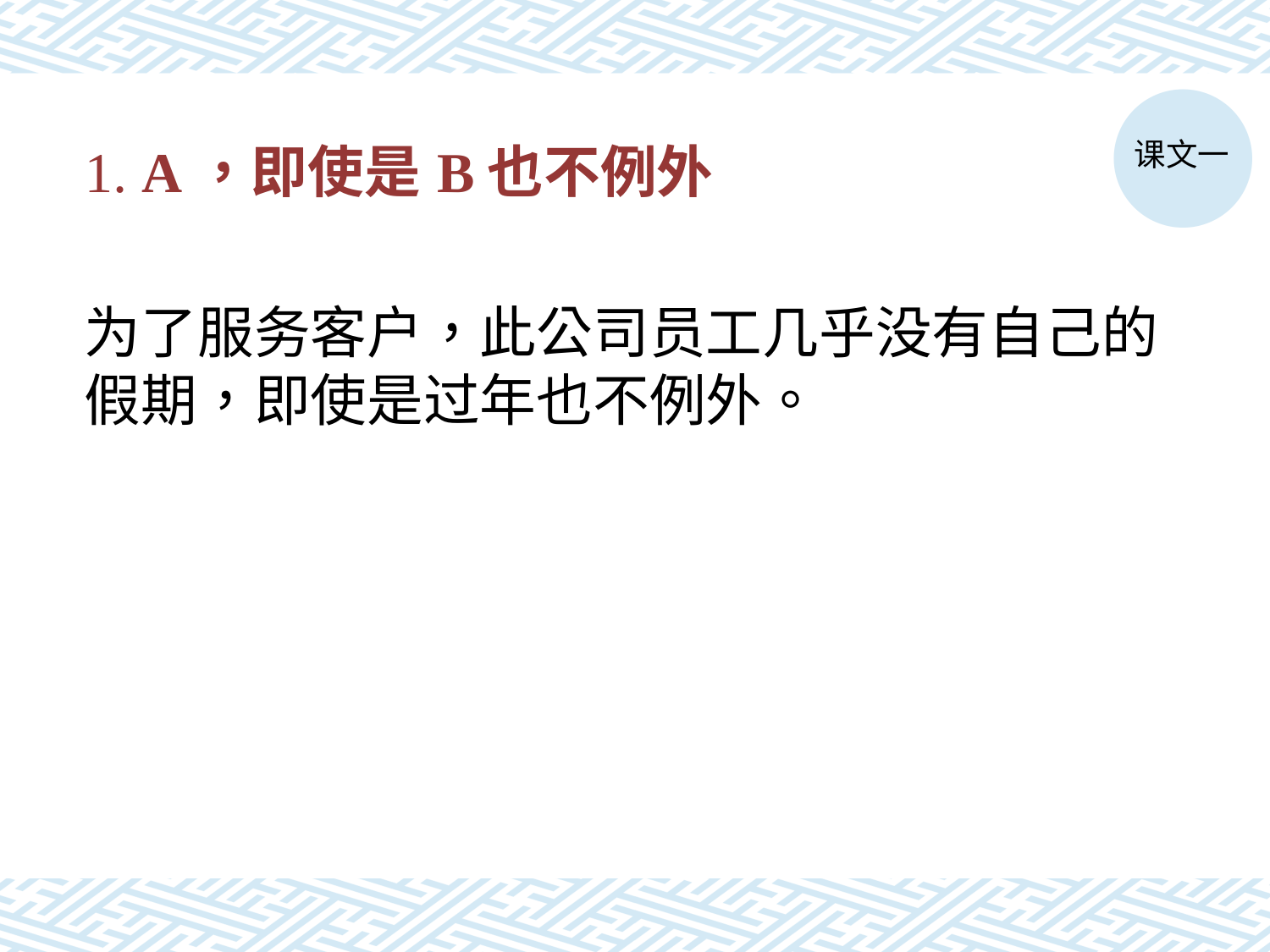

# 1. A，即使是B也不例外
课文一

为了服务客户，此公司员工几乎没有自己的假期，即使是过年也不例外。